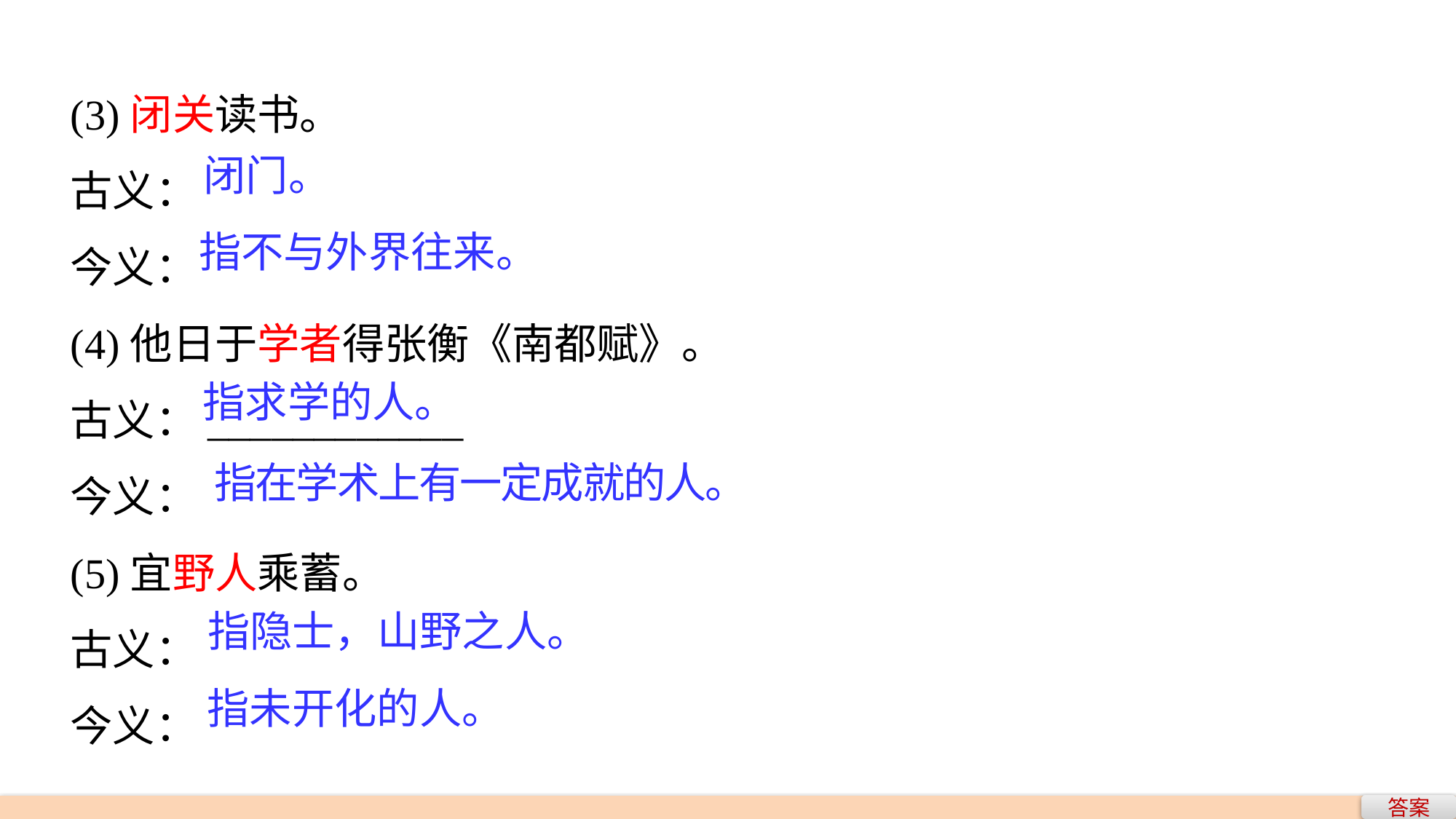

(3)闭关读书。
古义：
今义：
(4)他日于学者得张衡《南都赋》。
古义：____________
今义：
(5)宜野人乘蓄。
古义：
今义：
闭门。
指不与外界往来。
指求学的人。
指在学术上有一定成就的人。
指隐士，山野之人。
指未开化的人。
答案